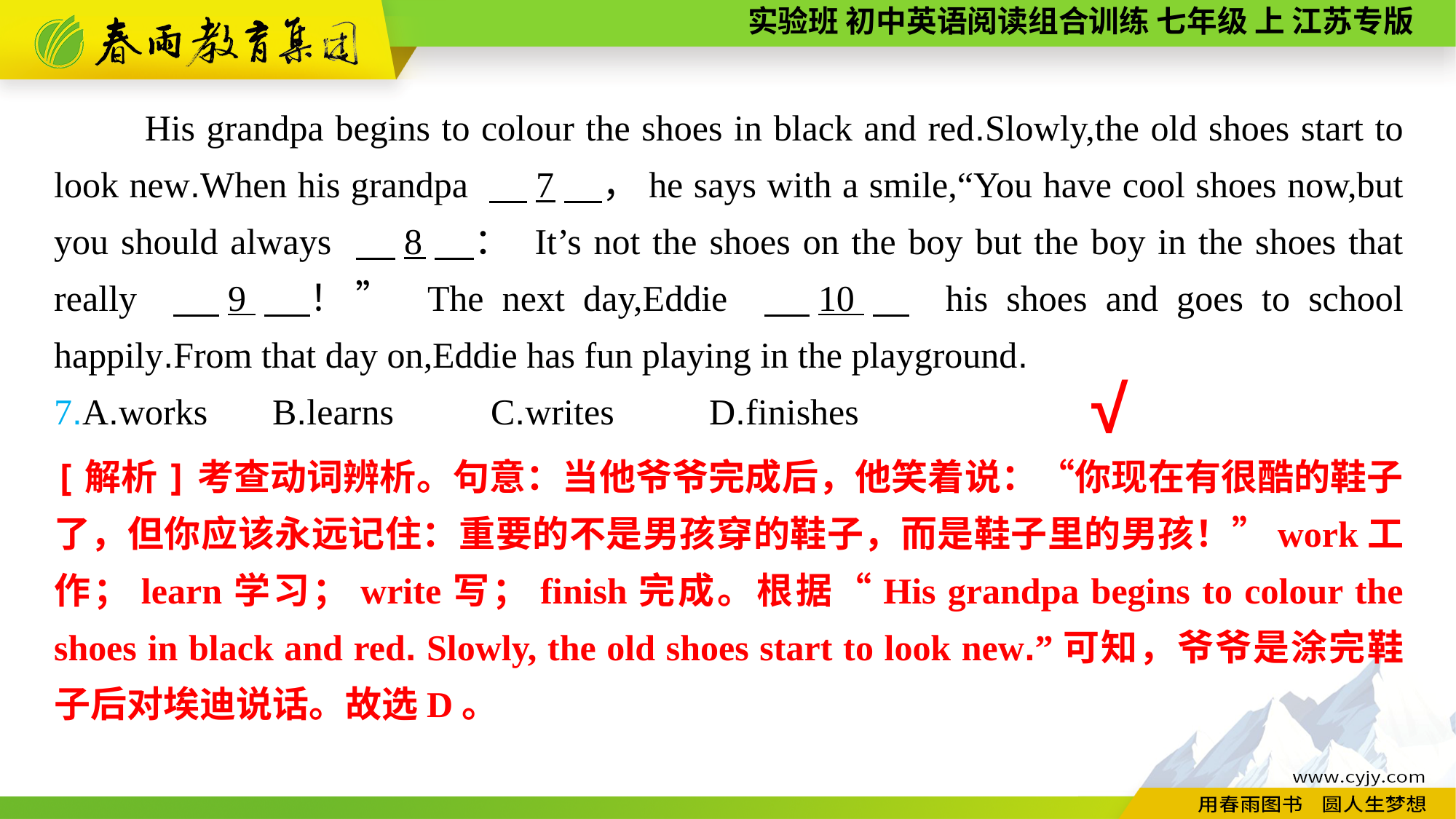

His grandpa begins to colour the shoes in black and red.Slowly,the old shoes start to look new.When his grandpa 　7　，he says with a smile,“You have cool shoes now,but you should always 　8　： It’s not the shoes on the boy but the boy in the shoes that really 　9　！” The next day,Eddie 　10　 his shoes and goes to school happily.From that day on,Eddie has fun playing in the playground.
7.A.works	B.learns	C.writes	D.finishes
√
[解析]考查动词辨析。句意：当他爷爷完成后，他笑着说：“你现在有很酷的鞋子了，但你应该永远记住：重要的不是男孩穿的鞋子，而是鞋子里的男孩！”work工作；learn学习；write写；finish完成。根据“His grandpa begins to colour the shoes in black and red. Slowly, the old shoes start to look new.”可知，爷爷是涂完鞋子后对埃迪说话。故选D。